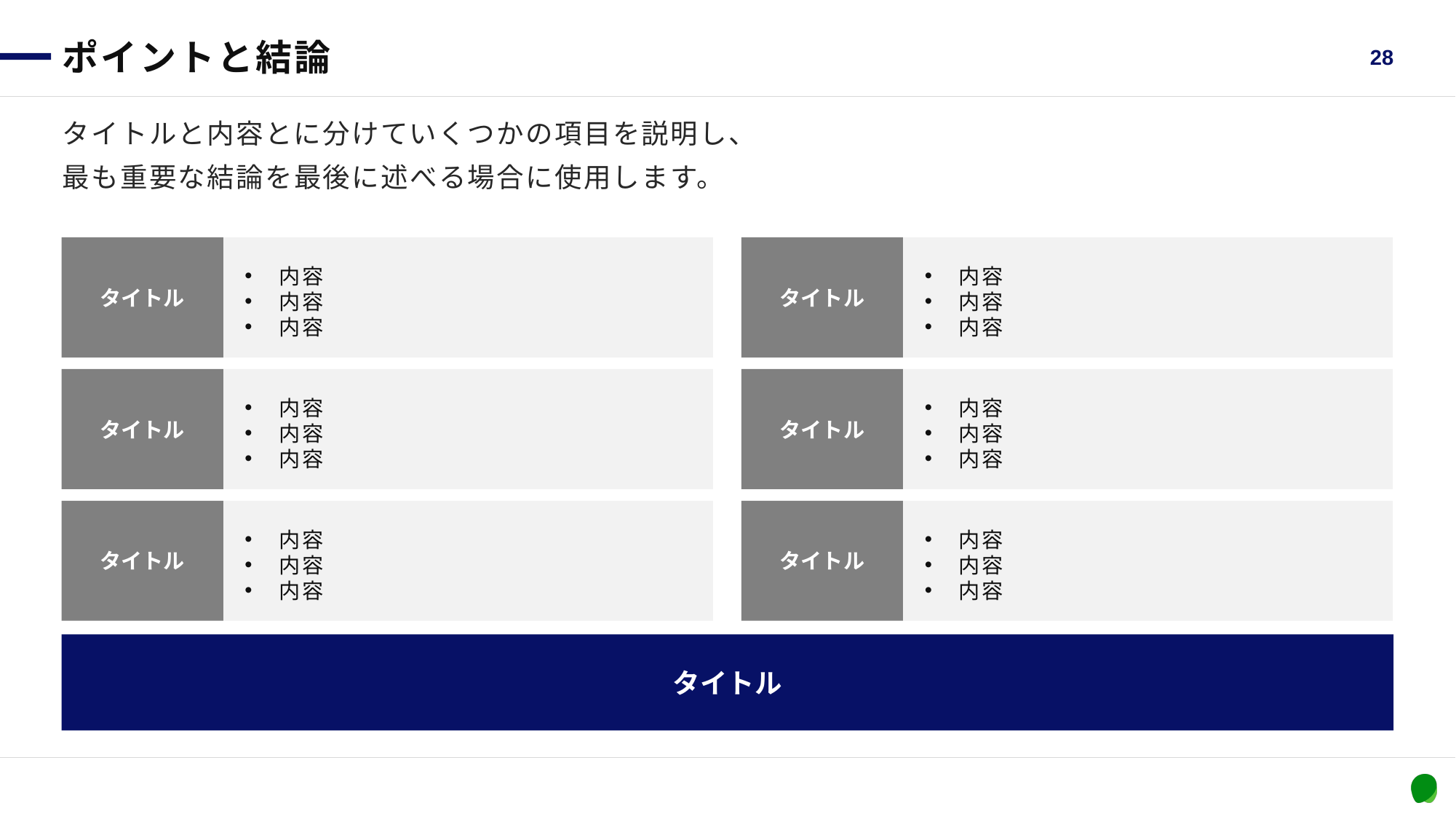

# ポイントと結論
28
タイトルと内容とに分けていくつかの項目を説明し、
最も重要な結論を最後に述べる場合に使用します。
タイトル
内容
内容
内容
タイトル
内容
内容
内容
タイトル
内容
内容
内容
タイトル
内容
内容
内容
タイトル
内容
内容
内容
タイトル
内容
内容
内容
タイトル